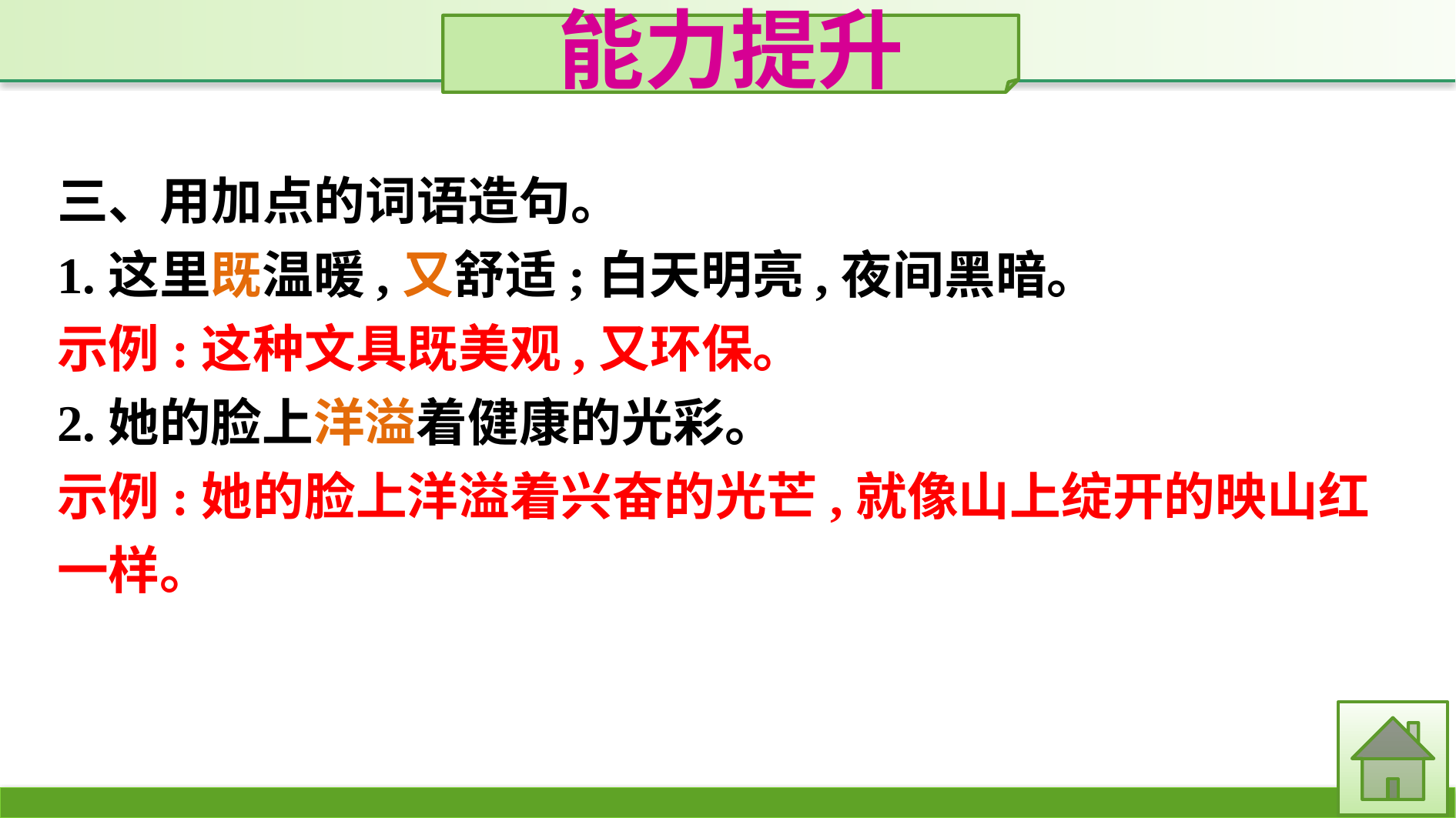

能力提升
三、用加点的词语造句。
1.这里既温暖,又舒适;白天明亮,夜间黑暗。
示例:这种文具既美观,又环保。
2.她的脸上洋溢着健康的光彩。
示例:她的脸上洋溢着兴奋的光芒,就像山上绽开的映山红一样。